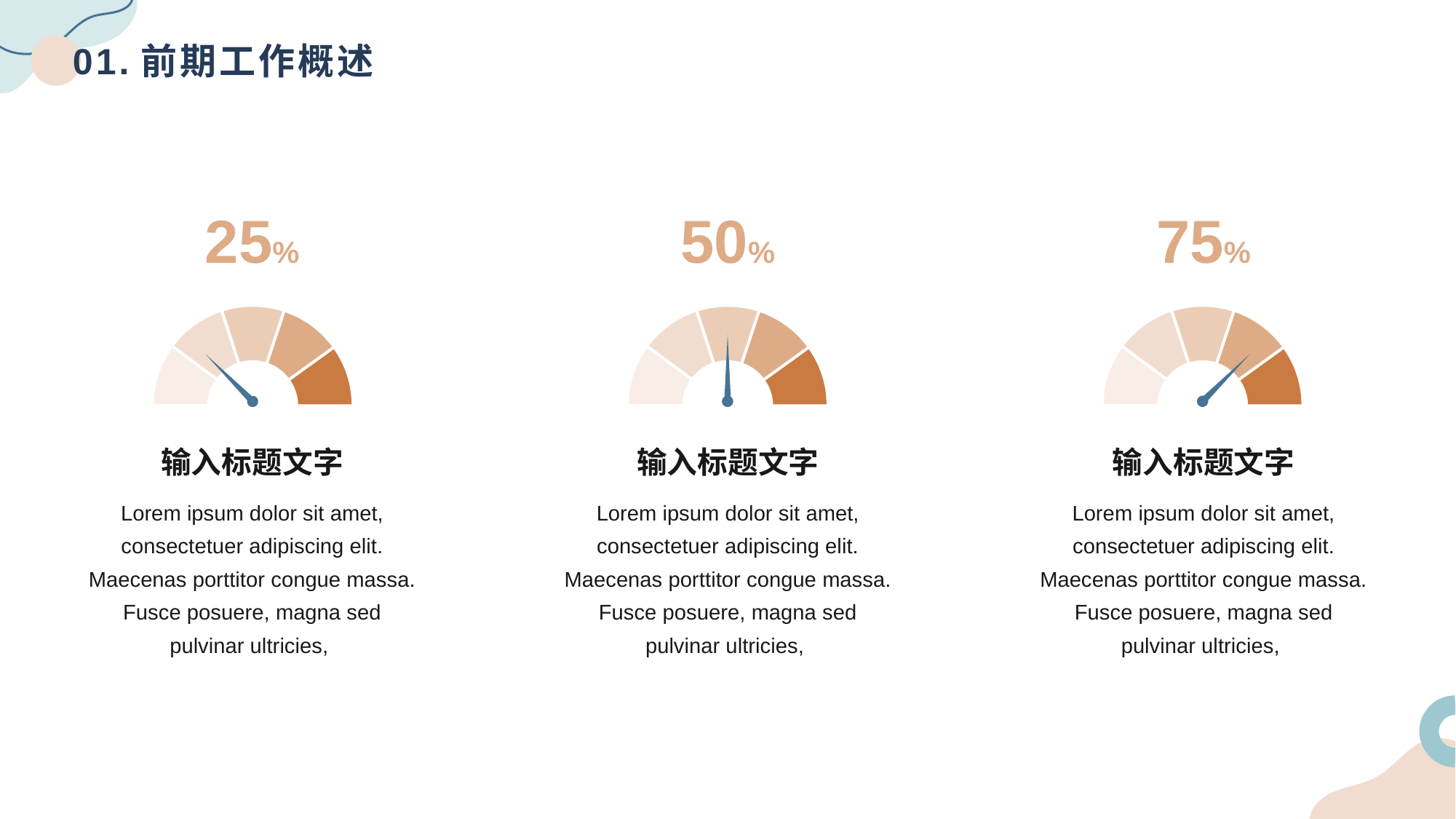

# 01.前期工作概述
25%
输入标题文字
Lorem ipsum dolor sit amet, consectetuer adipiscing elit. Maecenas porttitor congue massa. Fusce posuere, magna sed pulvinar ultricies,
50%
输入标题文字
Lorem ipsum dolor sit amet, consectetuer adipiscing elit. Maecenas porttitor congue massa. Fusce posuere, magna sed pulvinar ultricies,
75%
输入标题文字
Lorem ipsum dolor sit amet, consectetuer adipiscing elit. Maecenas porttitor congue massa. Fusce posuere, magna sed pulvinar ultricies,